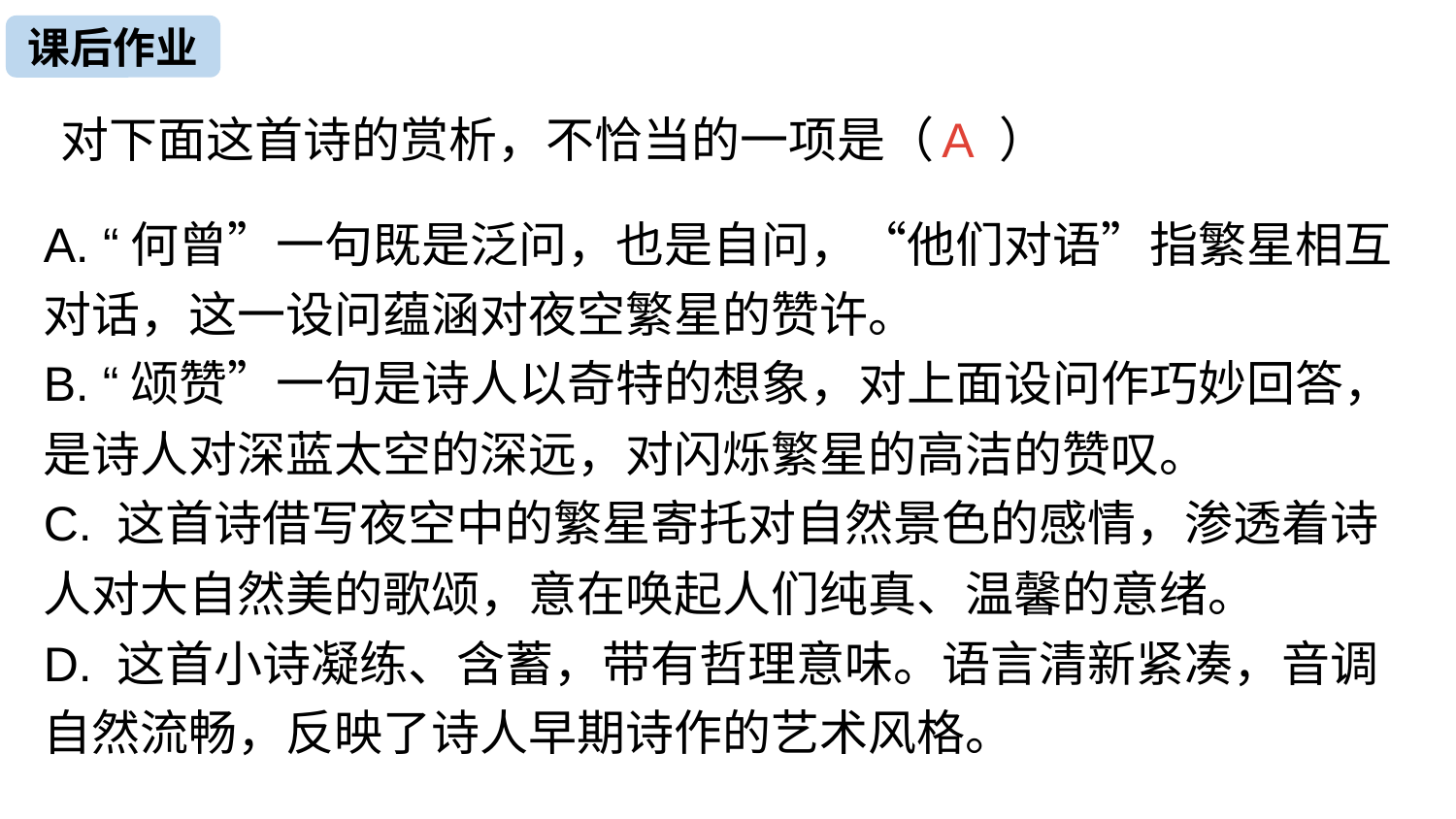

课后作业
对下面这首诗的赏析，不恰当的一项是（      ）
A
A. “何曾”一句既是泛问，也是自问，“他们对语”指繁星相互对话，这一设问蕴涵对夜空繁星的赞许。
B. “颂赞”一句是诗人以奇特的想象，对上面设问作巧妙回答，是诗人对深蓝太空的深远，对闪烁繁星的高洁的赞叹。
C. 这首诗借写夜空中的繁星寄托对自然景色的感情，渗透着诗人对大自然美的歌颂，意在唤起人们纯真、温馨的意绪。
D. 这首小诗凝练、含蓄，带有哲理意味。语言清新紧凑，音调自然流畅，反映了诗人早期诗作的艺术风格。